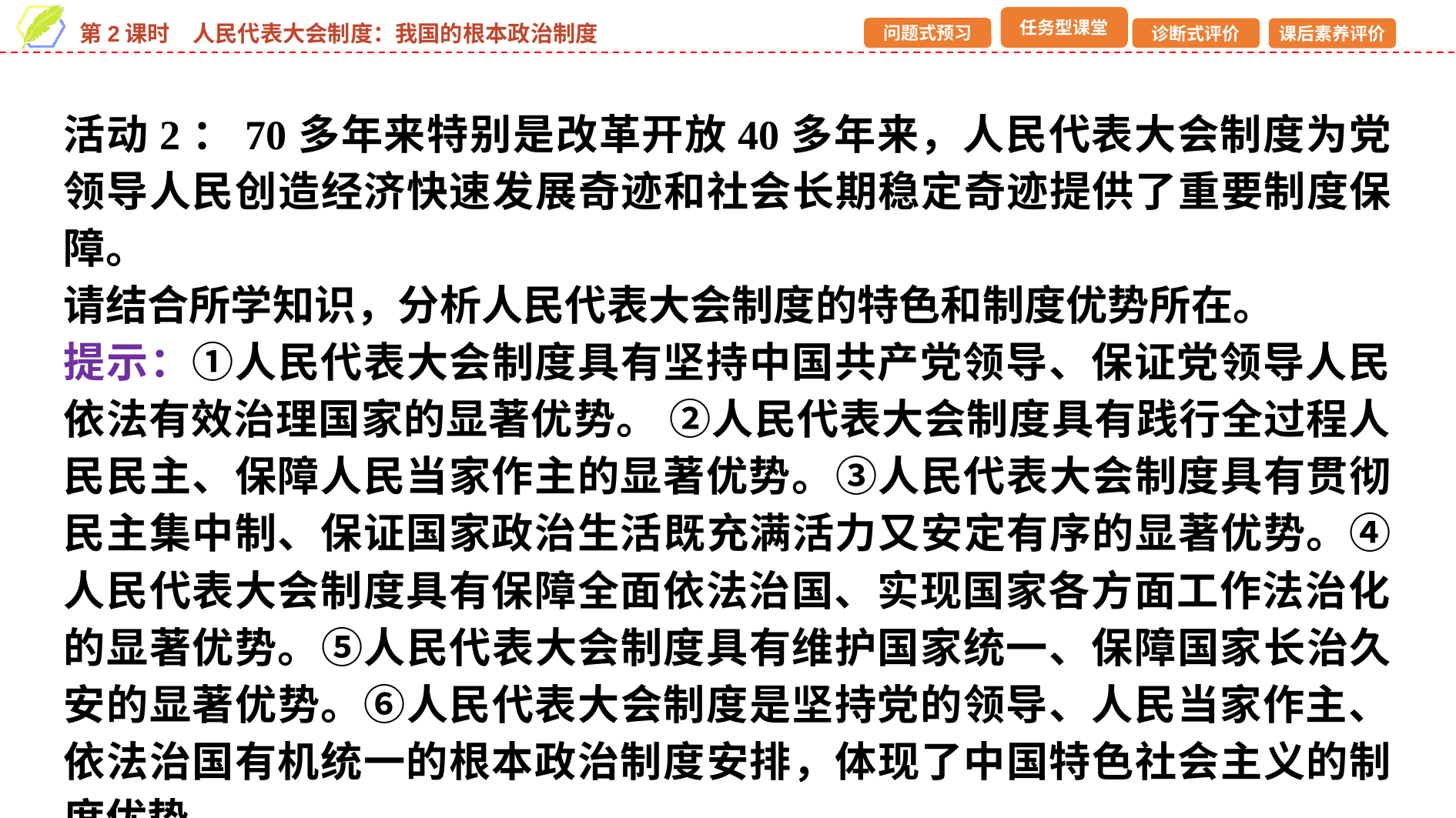

活动2：70多年来特别是改革开放40多年来，人民代表大会制度为党领导人民创造经济快速发展奇迹和社会长期稳定奇迹提供了重要制度保障。
请结合所学知识，分析人民代表大会制度的特色和制度优势所在。
提示：①人民代表大会制度具有坚持中国共产党领导、保证党领导人民依法有效治理国家的显著优势。 ②人民代表大会制度具有践行全过程人民民主、保障人民当家作主的显著优势。③人民代表大会制度具有贯彻民主集中制、保证国家政治生活既充满活力又安定有序的显著优势。④人民代表大会制度具有保障全面依法治国、实现国家各方面工作法治化的显著优势。⑤人民代表大会制度具有维护国家统一、保障国家长治久安的显著优势。⑥人民代表大会制度是坚持党的领导、人民当家作主、依法治国有机统一的根本政治制度安排，体现了中国特色社会主义的制度优势。